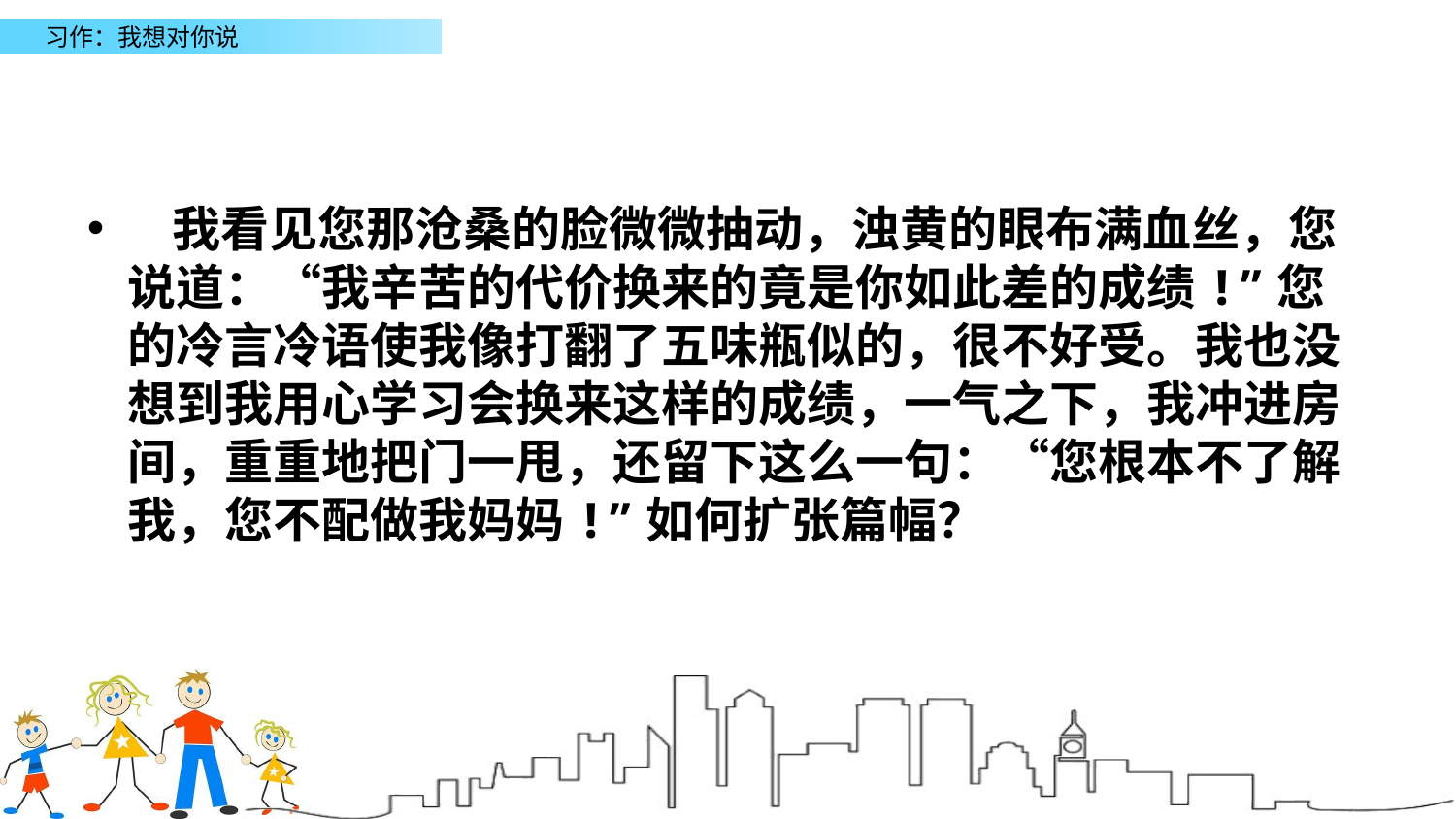

我看见您那沧桑的脸微微抽动，浊黄的眼布满血丝，您说道：“我辛苦的代价换来的竟是你如此差的成绩!”您的冷言冷语使我像打翻了五味瓶似的，很不好受。我也没想到我用心学习会换来这样的成绩，一气之下，我冲进房间，重重地把门一甩，还留下这么一句：“您根本不了解我，您不配做我妈妈!”如何扩张篇幅？

19